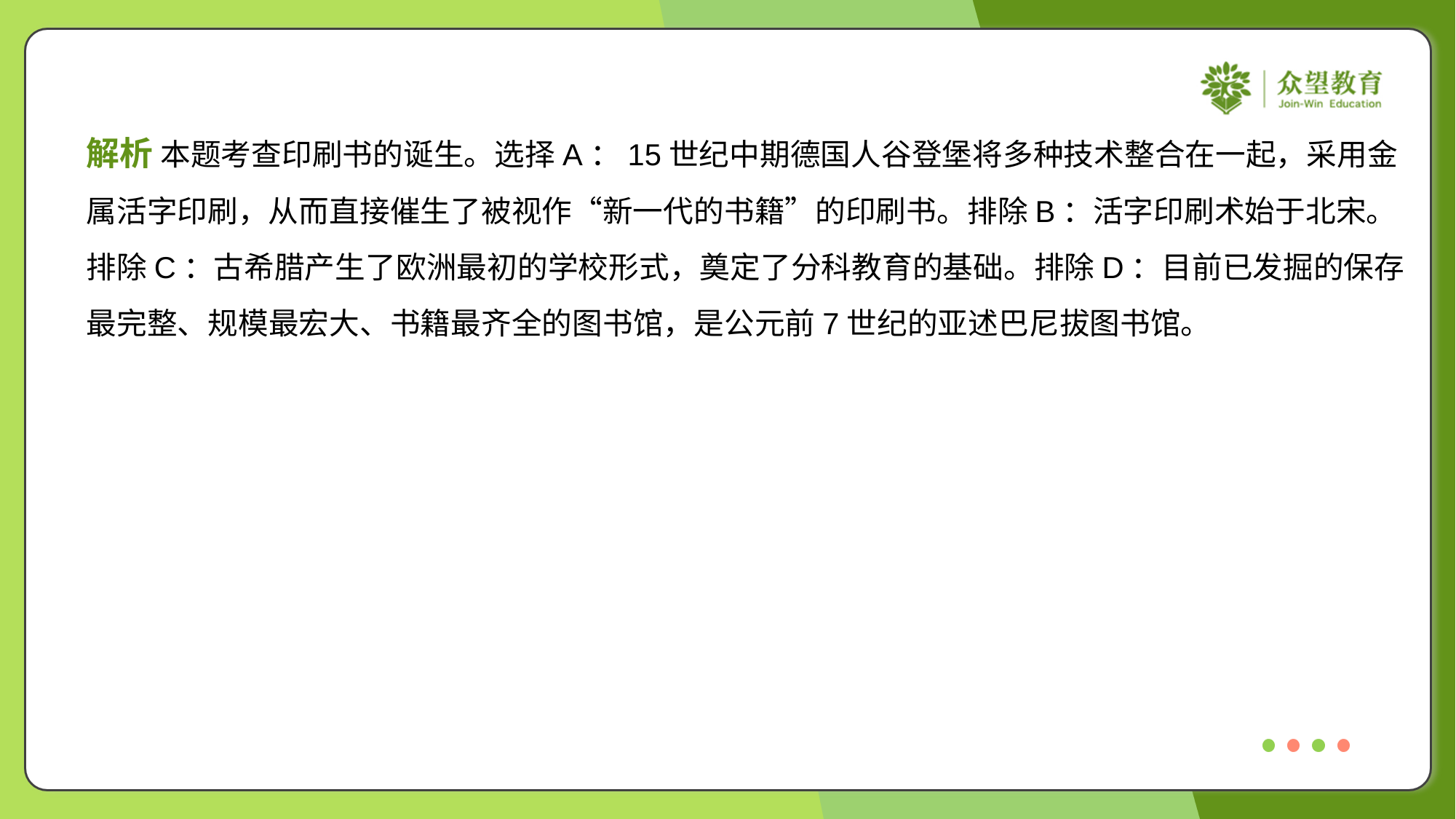

解析 本题考查印刷书的诞生。选择A：15世纪中期德国人谷登堡将多种技术整合在一起，采用金
属活字印刷，从而直接催生了被视作“新一代的书籍”的印刷书。排除B：活字印刷术始于北宋。
排除C：古希腊产生了欧洲最初的学校形式，奠定了分科教育的基础。排除D：目前已发掘的保存
最完整、规模最宏大、书籍最齐全的图书馆，是公元前7世纪的亚述巴尼拔图书馆。